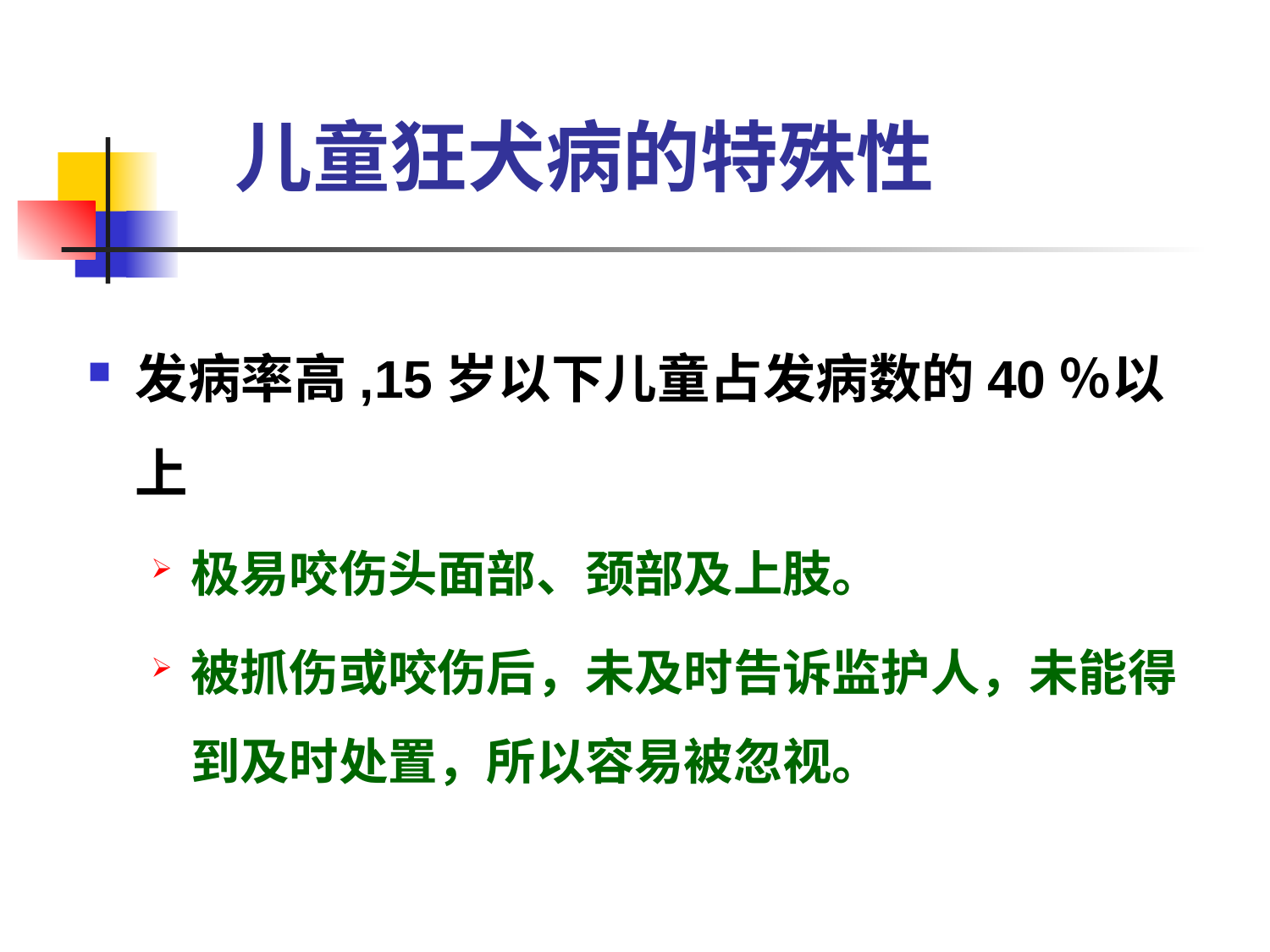

# 儿童狂犬病的特殊性
发病率高,15岁以下儿童占发病数的40％以上
极易咬伤头面部、颈部及上肢。
被抓伤或咬伤后，未及时告诉监护人，未能得到及时处置，所以容易被忽视。